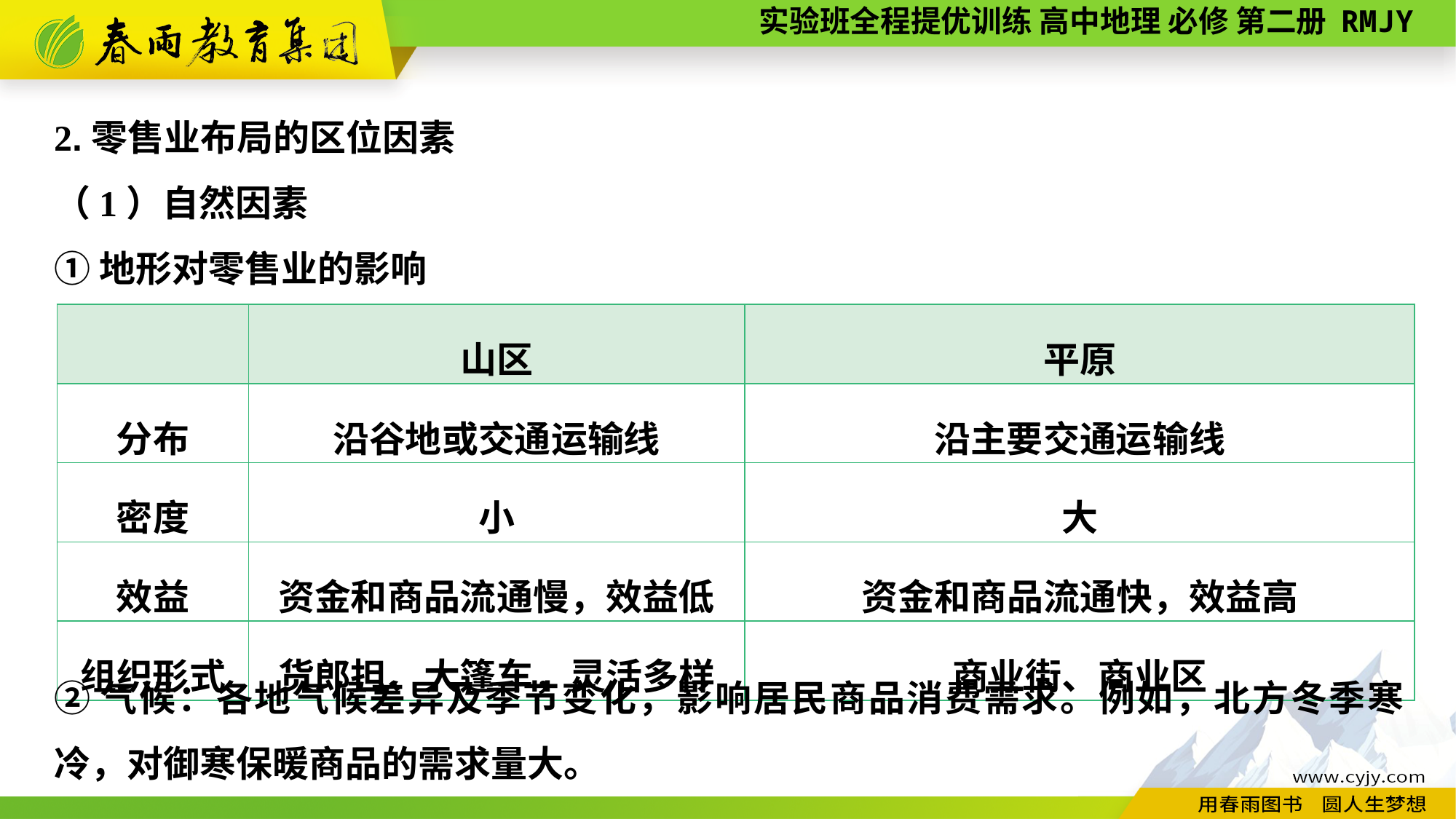

2.零售业布局的区位因素
（1）自然因素
①地形对零售业的影响
|  | 山区 | 平原 |
| --- | --- | --- |
| 分布 | 沿谷地或交通运输线 | 沿主要交通运输线 |
| 密度 | 小 | 大 |
| 效益 | 资金和商品流通慢，效益低 | 资金和商品流通快，效益高 |
| 组织形式 | 货郎担、大篷车，灵活多样 | 商业街、商业区 |
②气候：各地气候差异及季节变化，影响居民商品消费需求。例如，北方冬季寒冷，对御寒保暖商品的需求量大。